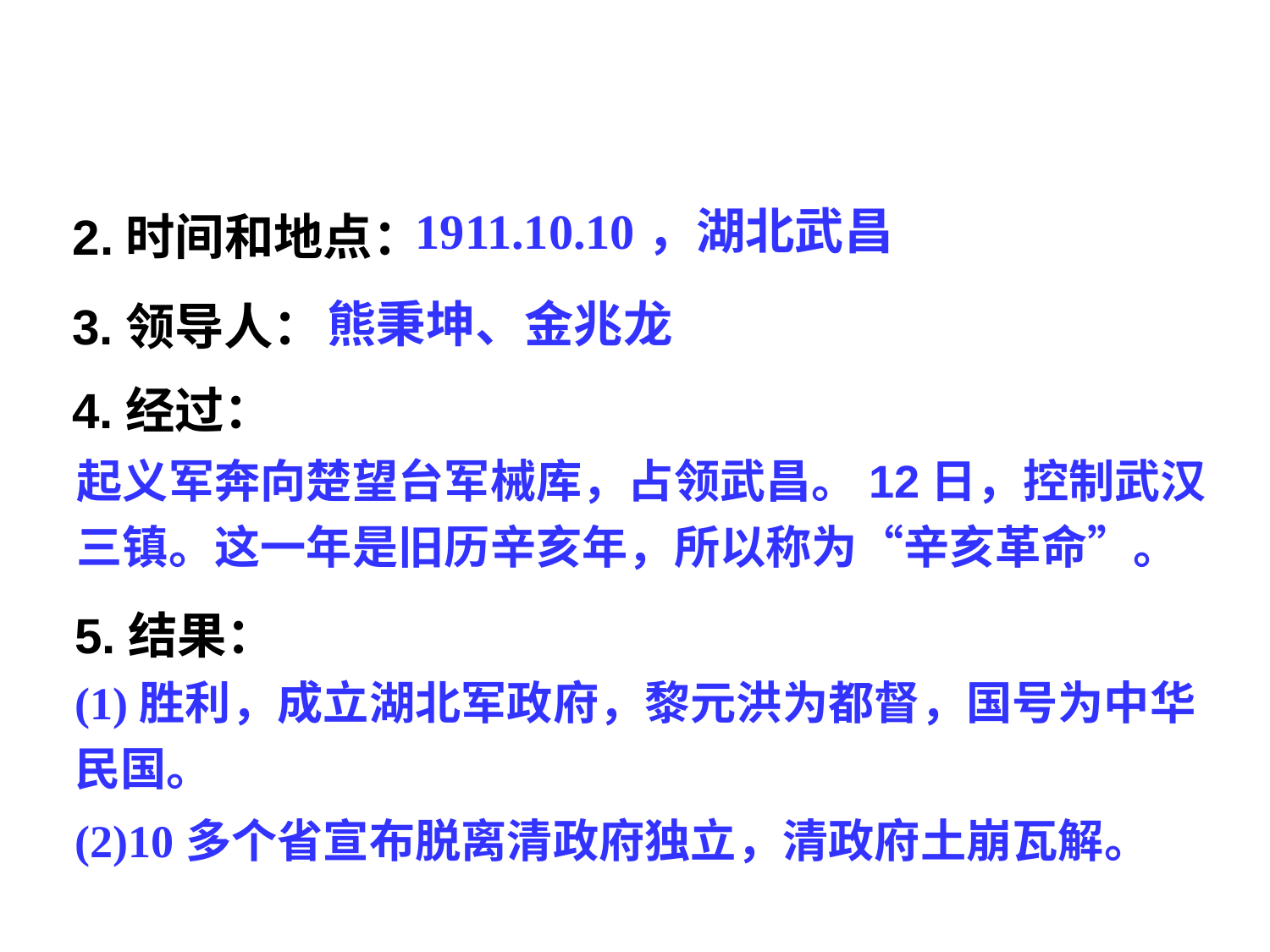

2.时间和地点：
1911.10.10，湖北武昌
3.领导人：
熊秉坤、金兆龙
4.经过：
起义军奔向楚望台军械库，占领武昌。12日，控制武汉三镇。这一年是旧历辛亥年，所以称为“辛亥革命”。
5.结果：
(1)胜利，成立湖北军政府，黎元洪为都督，国号为中华民国。
(2)10多个省宣布脱离清政府独立，清政府土崩瓦解。